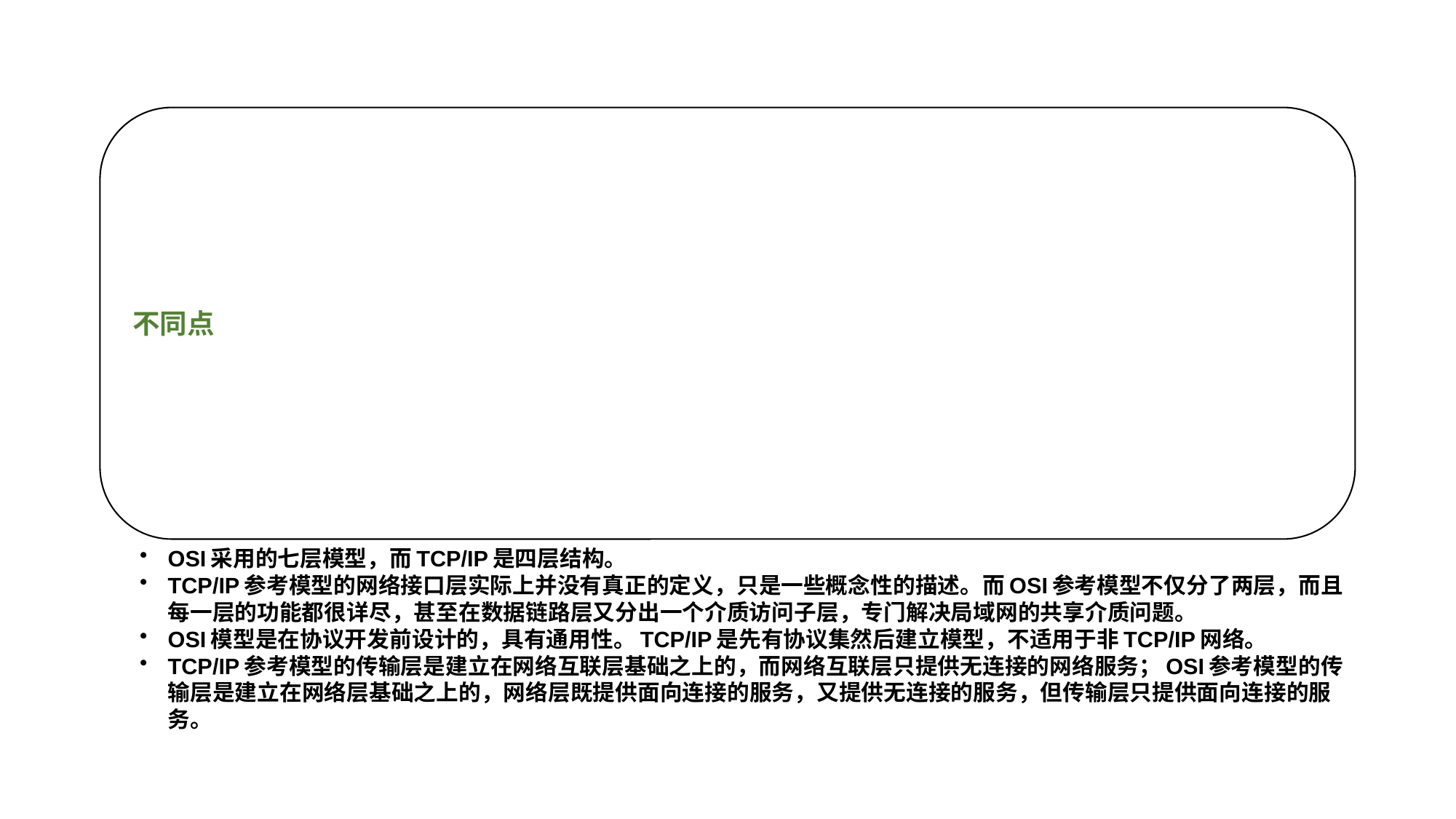

不同点
OSI采用的七层模型，而TCP/IP是四层结构。
TCP/IP参考模型的网络接口层实际上并没有真正的定义，只是一些概念性的描述。而OSI参考模型不仅分了两层，而且每一层的功能都很详尽，甚至在数据链路层又分出一个介质访问子层，专门解决局域网的共享介质问题。
OSI模型是在协议开发前设计的，具有通用性。TCP/IP是先有协议集然后建立模型，不适用于非TCP/IP网络。
TCP/IP参考模型的传输层是建立在网络互联层基础之上的，而网络互联层只提供无连接的网络服务；OSI参考模型的传输层是建立在网络层基础之上的，网络层既提供面向连接的服务，又提供无连接的服务，但传输层只提供面向连接的服务。